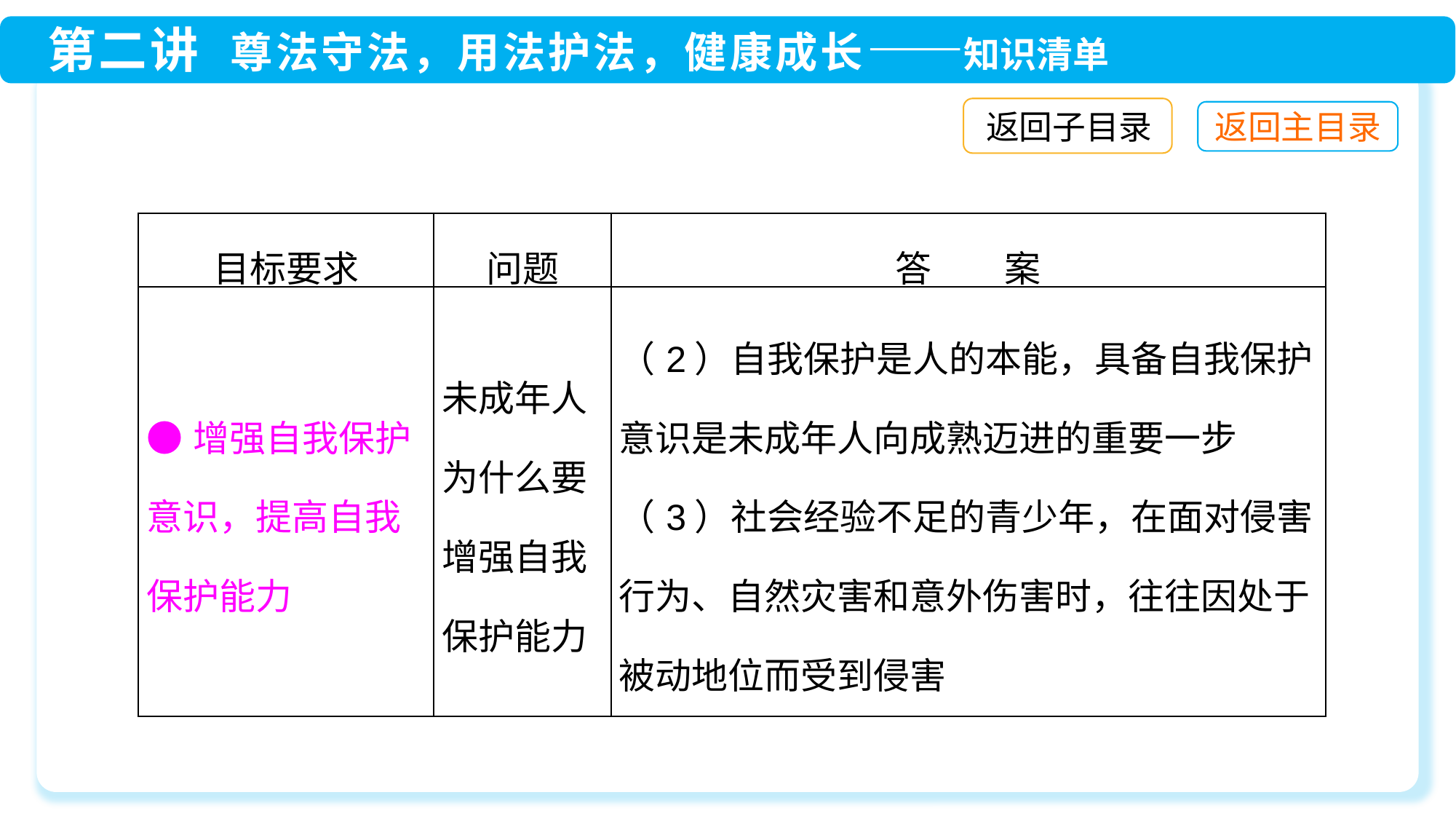

返回子目录
| 目标要求 | 问题 | 答　　案 |
| --- | --- | --- |
| ●增强自我保护意识，提高自我保护能力 | 未成年人为什么要增强自我保护能力 | （2）自我保护是人的本能，具备自我保护意识是未成年人向成熟迈进的重要一步 （3）社会经验不足的青少年，在面对侵害行为、自然灾害和意外伤害时，往往因处于被动地位而受到侵害 |